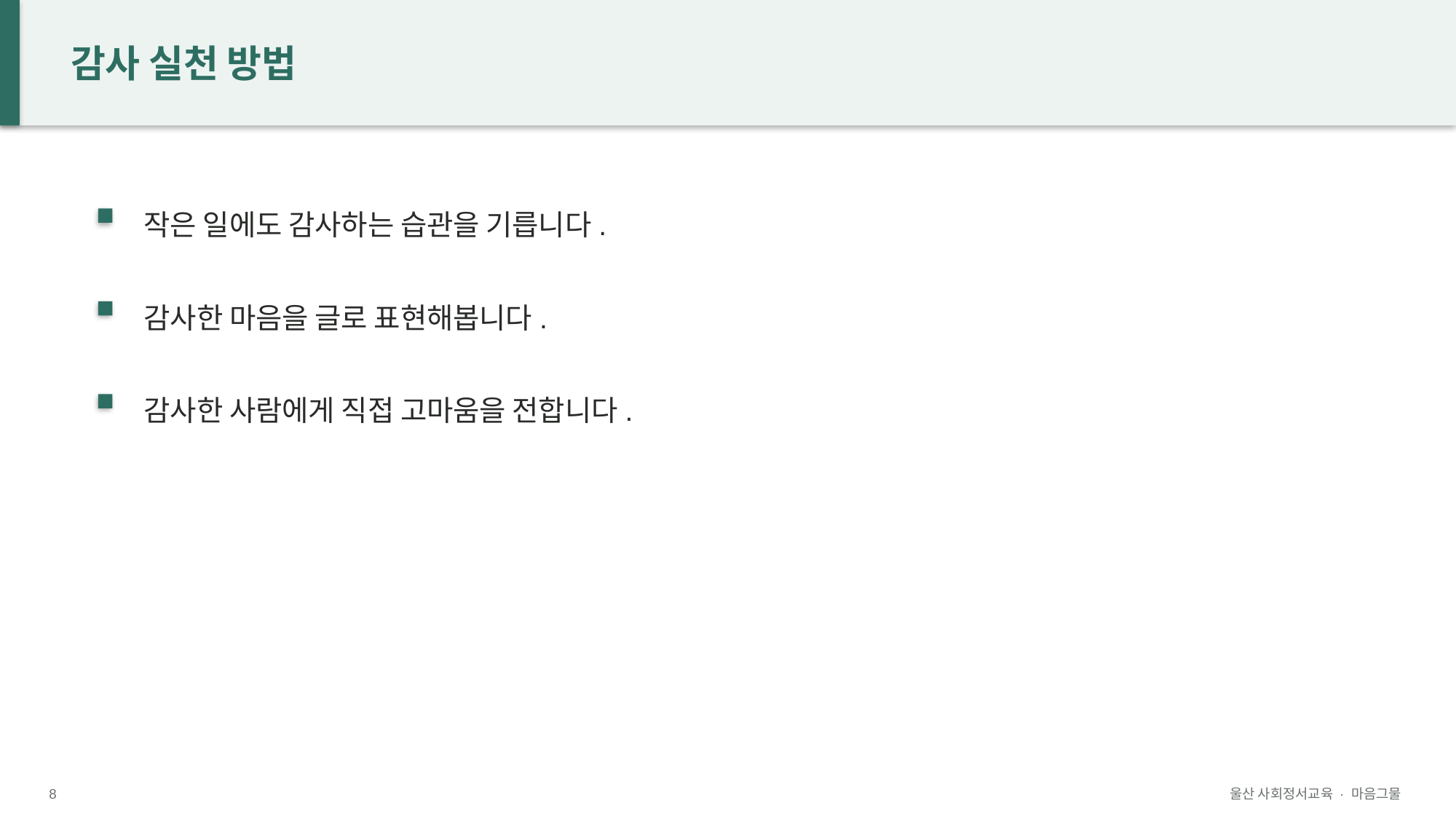

감사 실천 방법
작은 일에도 감사하는 습관을 기릅니다.

감사한 마음을 글로 표현해봅니다.

감사한 사람에게 직접 고마움을 전합니다.

8
울산 사회정서교육 · 마음그물